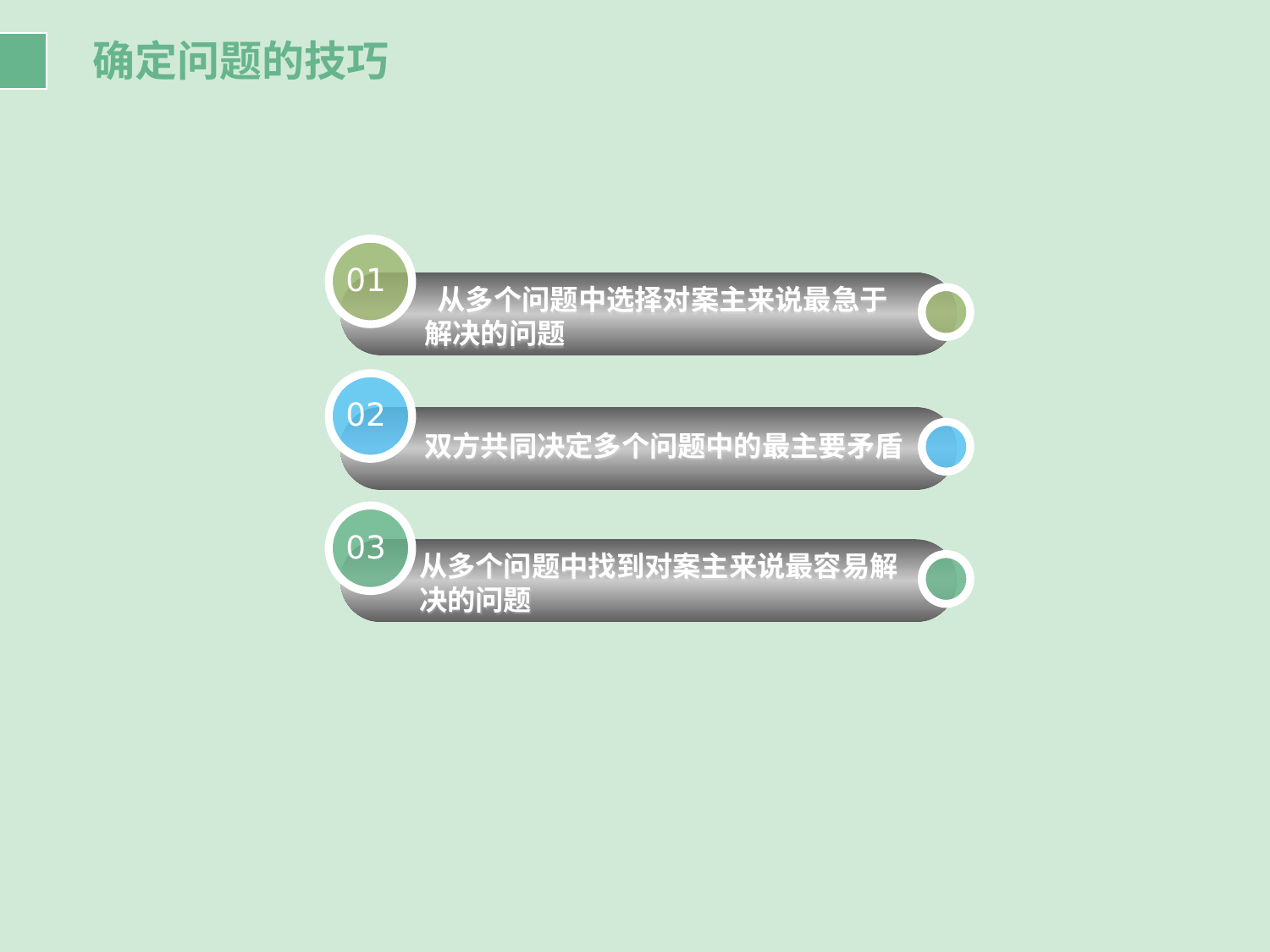

确定问题的技巧

01

 从多个问题中选择对案主来说最急于解决的问题

02

双方共同决定多个问题中的最主要矛盾

03

从多个问题中找到对案主来说最容易解决的问题